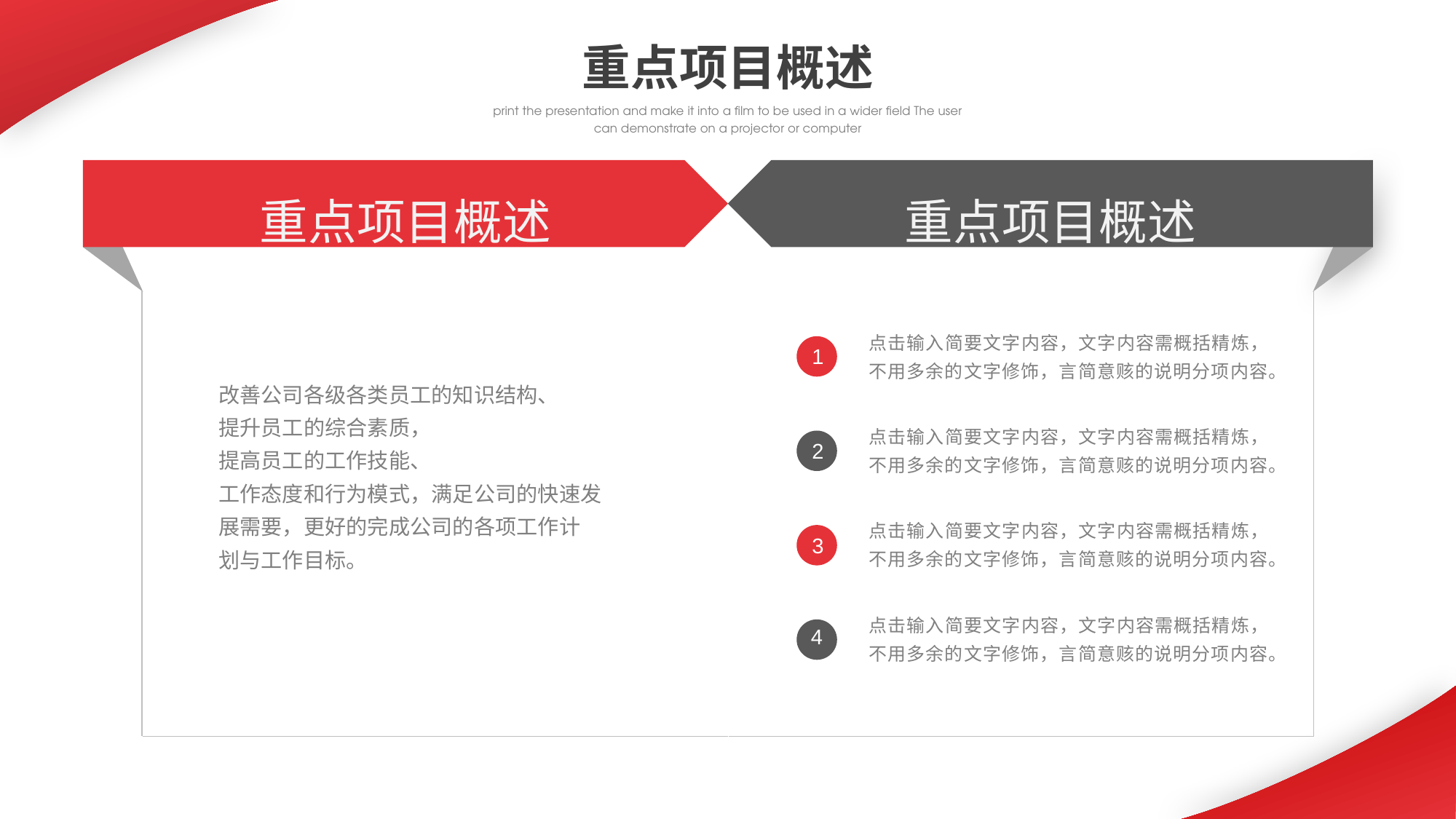

重点项目概述
print the presentation and make it into a film to be used in a wider field The user can demonstrate on a projector or computer

重点项目概述

重点项目概述
点击输入简要文字内容，文字内容需概括精炼，不用多余的文字修饰，言简意赅的说明分项内容。
1

改善公司各级各类员工的知识结构、
提升员工的综合素质，
提高员工的工作技能、
工作态度和行为模式，满足公司的快速发展需要，更好的完成公司的各项工作计
划与工作目标。

点击输入简要文字内容，文字内容需概括精炼，不用多余的文字修饰，言简意赅的说明分项内容。
2

点击输入简要文字内容，文字内容需概括精炼，不用多余的文字修饰，言简意赅的说明分项内容。
3

点击输入简要文字内容，文字内容需概括精炼，不用多余的文字修饰，言简意赅的说明分项内容。
4